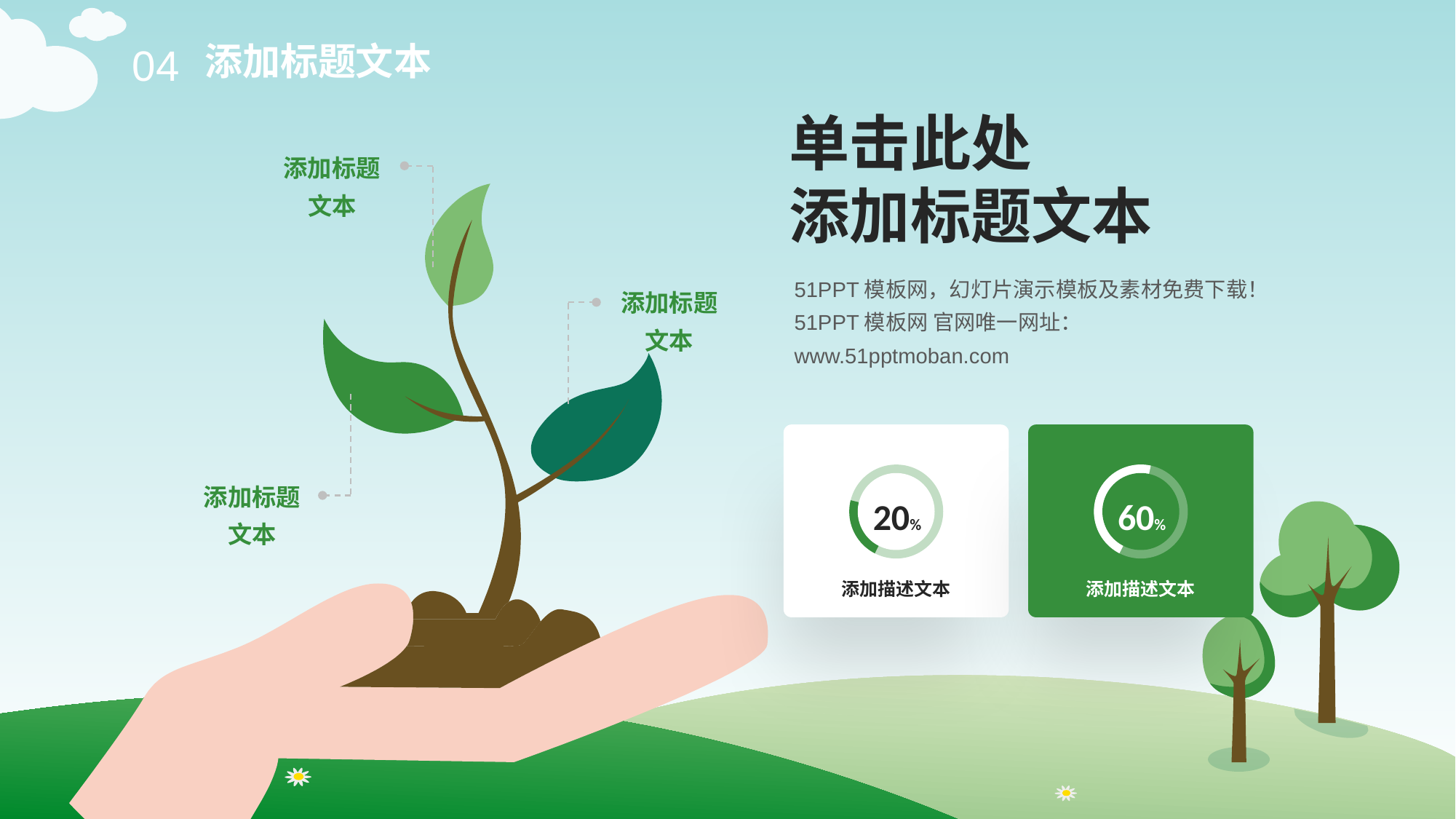

添加标题文本
04
单击此处
添加标题文本
添加标题文本

51PPT模板网，幻灯片演示模板及素材免费下载！
51PPT模板网 官网唯一网址：www.51pptmoban.com
添加标题文本

20%
添加描述文本

60%
添加描述文本
添加标题文本